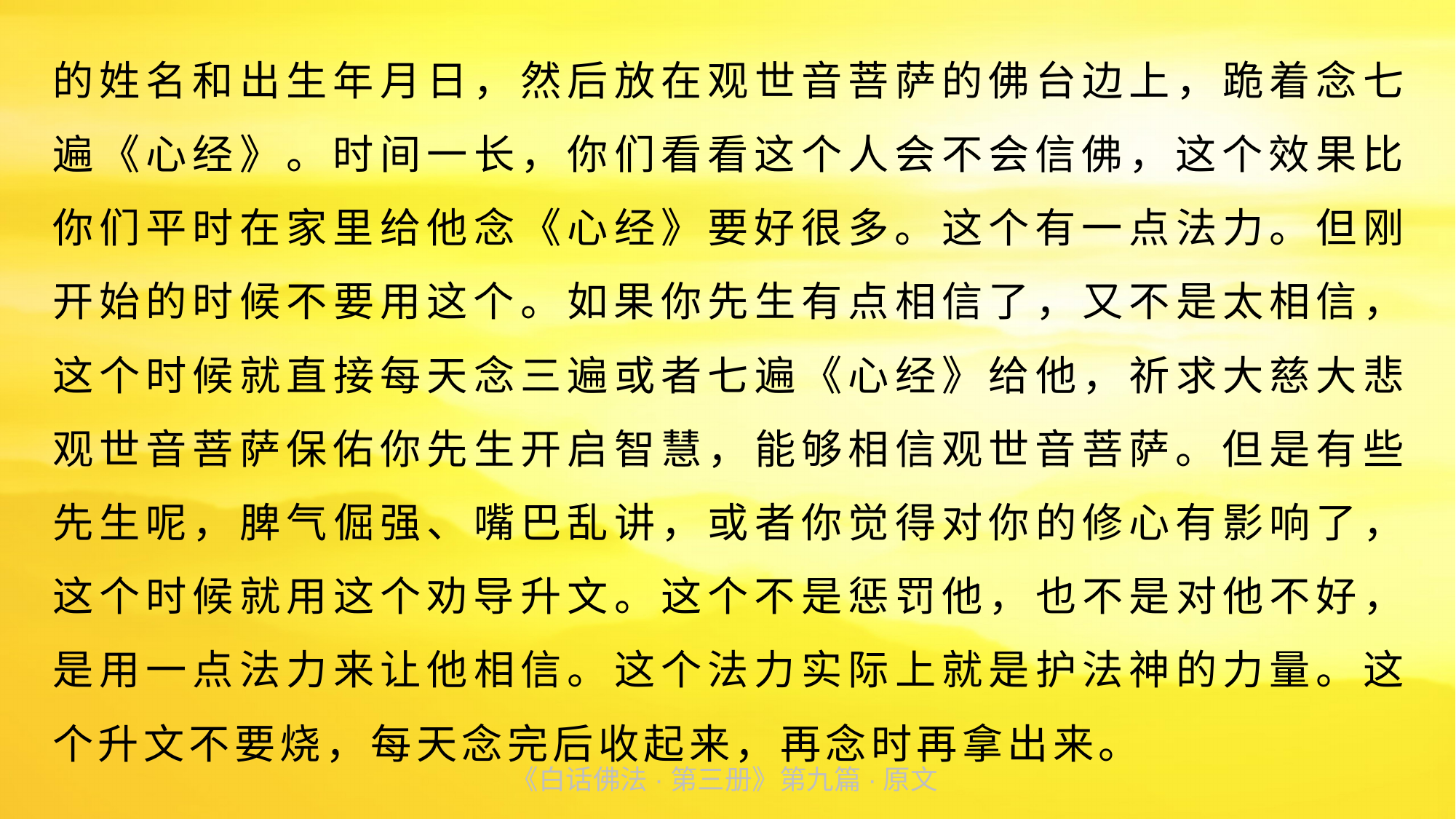

的姓名和出生年月日，然后放在观世音菩萨的佛台边上，跪着念七遍《心经》。时间一长，你们看看这个人会不会信佛，这个效果比你们平时在家里给他念《心经》要好很多。这个有一点法力。但刚开始的时候不要用这个。如果你先生有点相信了，又不是太相信，这个时候就直接每天念三遍或者七遍《心经》给他，祈求大慈大悲观世音菩萨保佑你先生开启智慧，能够相信观世音菩萨。但是有些先生呢，脾气倔强、嘴巴乱讲，或者你觉得对你的修心有影响了，这个时候就用这个劝导升文。这个不是惩罚他，也不是对他不好，是用一点法力来让他相信。这个法力实际上就是护法神的力量。这个升文不要烧，每天念完后收起来，再念时再拿出来。
《白话佛法·第三册》第九篇·原文